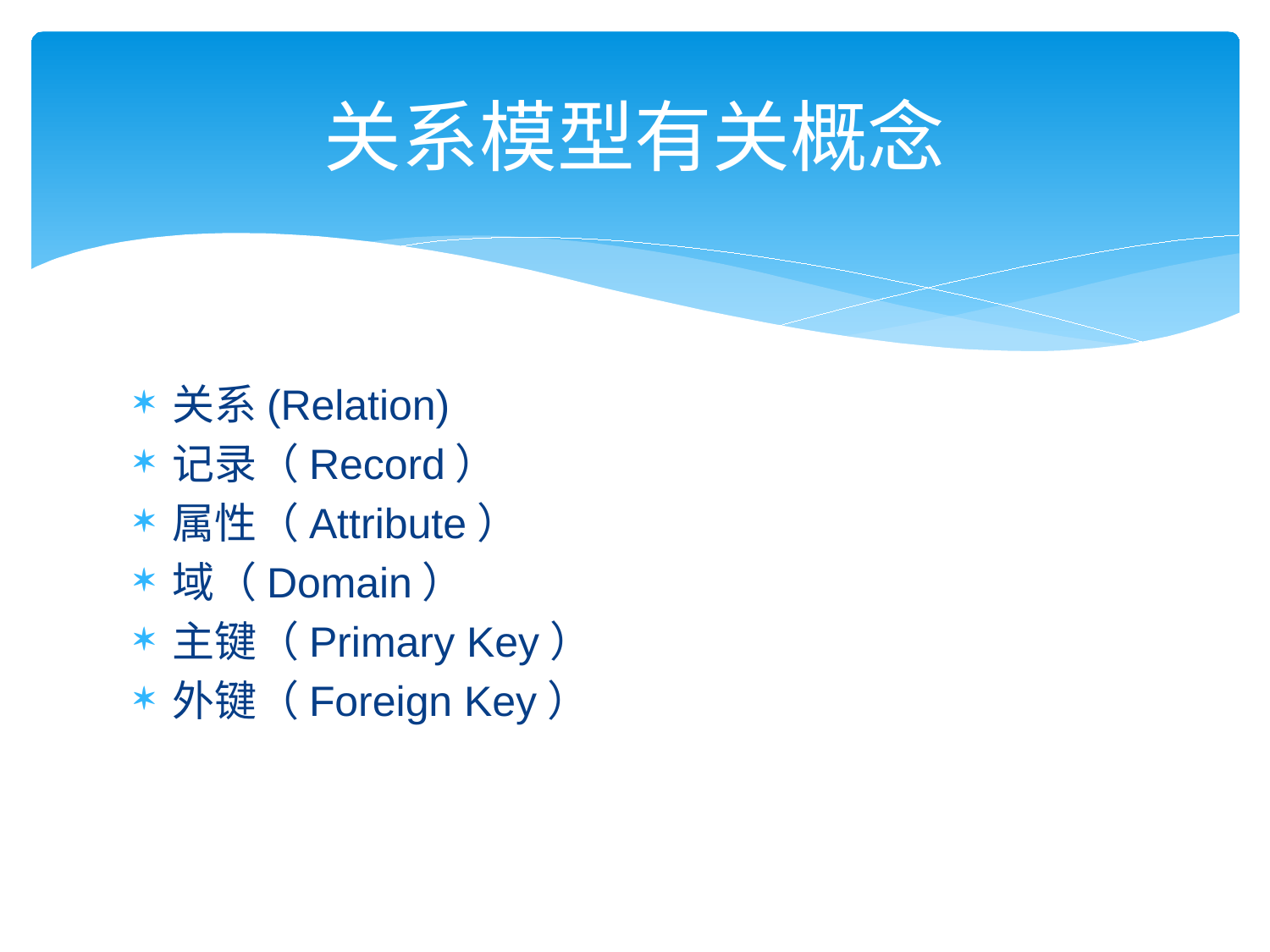

# 关系模型有关概念
关系(Relation)
记录（Record）
属性（Attribute）
域（Domain）
主键（Primary Key）
外键（Foreign Key）